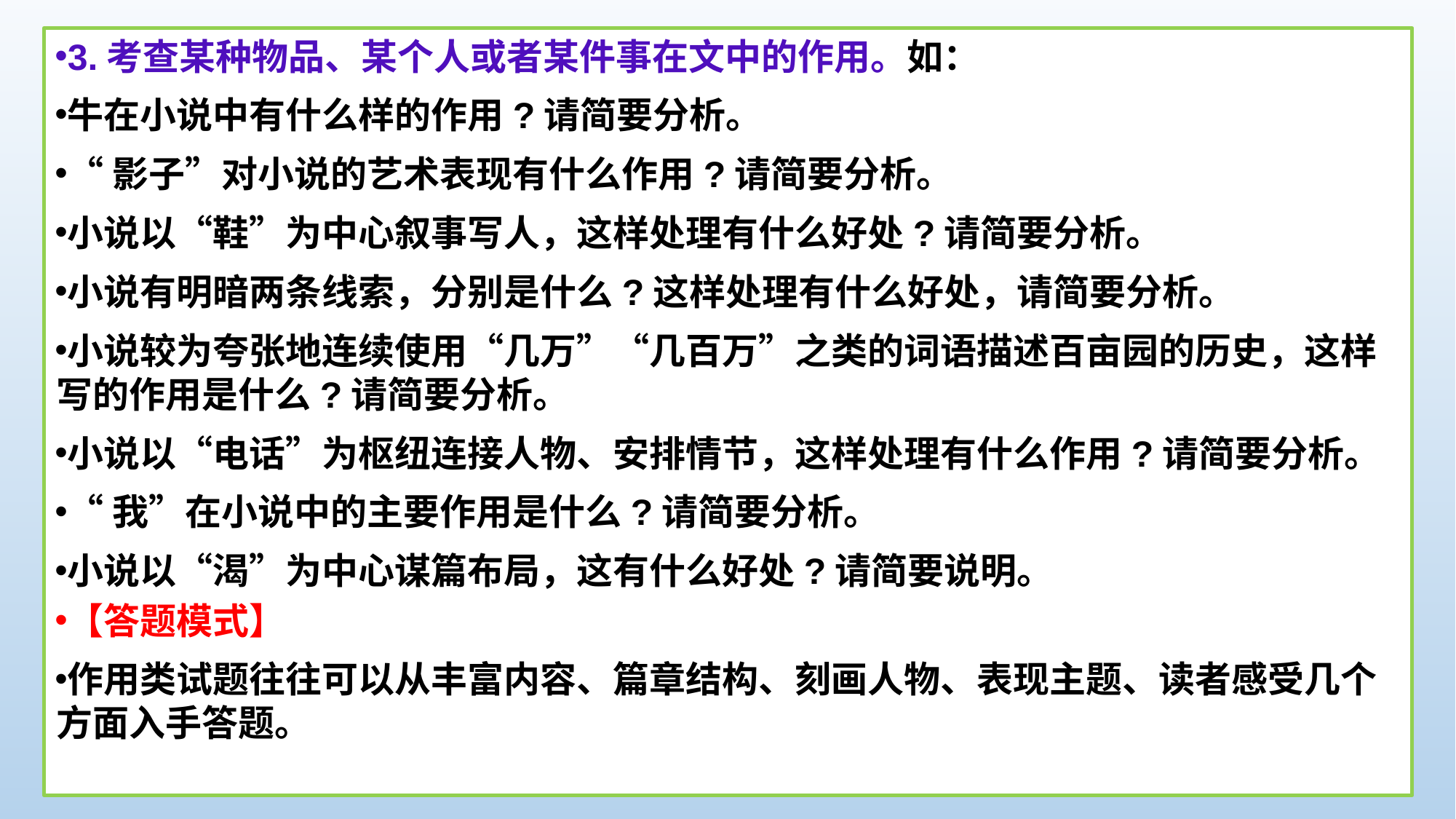

3.考查某种物品、某个人或者某件事在文中的作用。如：
牛在小说中有什么样的作用?请简要分析。
“影子”对小说的艺术表现有什么作用?请简要分析。
小说以“鞋”为中心叙事写人，这样处理有什么好处?请简要分析。
小说有明暗两条线索，分别是什么?这样处理有什么好处，请简要分析。
小说较为夸张地连续使用“几万”“几百万”之类的词语描述百亩园的历史，这样写的作用是什么?请简要分析。
小说以“电话”为枢纽连接人物、安排情节，这样处理有什么作用?请简要分析。
“我”在小说中的主要作用是什么?请简要分析。
小说以“渴”为中心谋篇布局，这有什么好处?请简要说明。
【答题模式】
作用类试题往往可以从丰富内容、篇章结构、刻画人物、表现主题、读者感受几个方面入手答题。